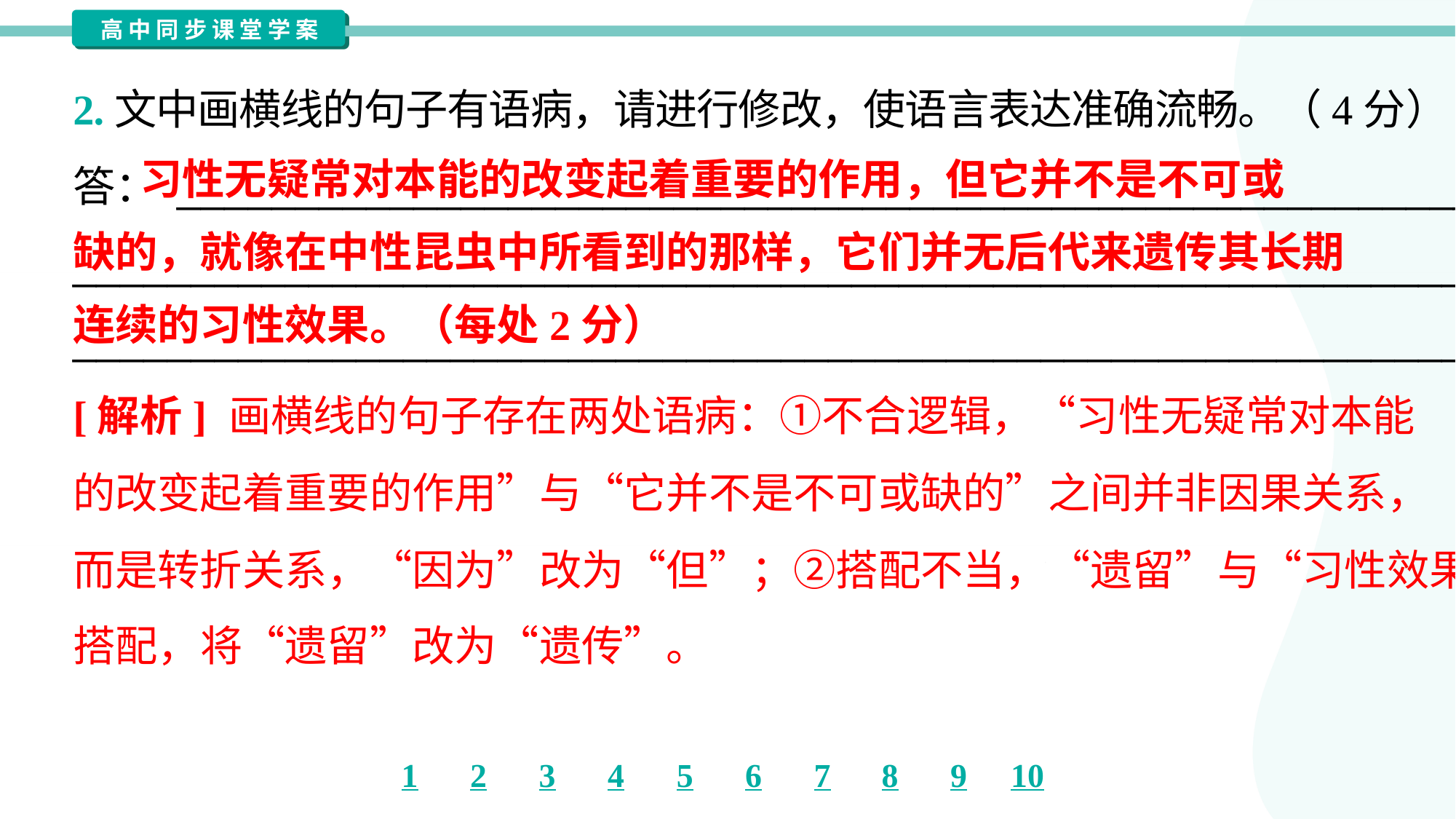

2.文中画横线的句子有语病，请进行修改，使语言表达准确流畅。（4分）
答： ________________________________________________________
_____________________________________________________________
_____________________________________________________________
      习性无疑常对本能的改变起着重要的作用，但它并不是不可或
缺的，就像在中性昆虫中所看到的那样，它们并无后代来遗传其长期
连续的习性效果。（每处2分）
[解析] 画横线的句子存在两处语病：①不合逻辑，“习性无疑常对本能
的改变起着重要的作用”与“它并不是不可或缺的”之间并非因果关系，
而是转折关系，“因为”改为“但”；②搭配不当，“遗留”与“习性效果”不
搭配，将“遗留”改为“遗传”。